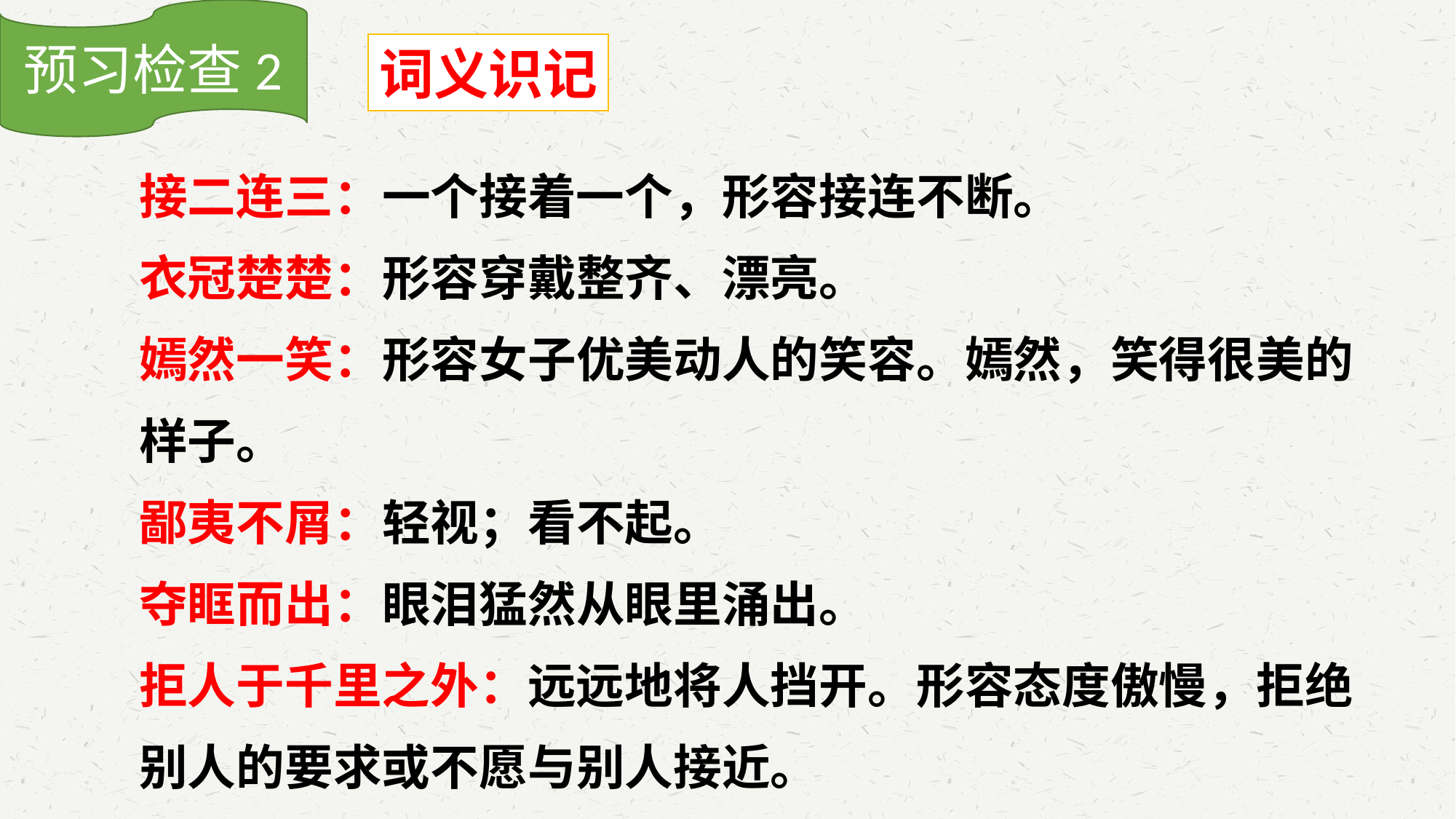

预习检查2
词义识记
接二连三：一个接着一个，形容接连不断。
衣冠楚楚：形容穿戴整齐、漂亮。
嫣然一笑：形容女子优美动人的笑容。嫣然，笑得很美的样子。
鄙夷不屑：轻视；看不起。
夺眶而出：眼泪猛然从眼里涌出。
拒人于千里之外：远远地将人挡开。形容态度傲慢，拒绝别人的要求或不愿与别人接近。